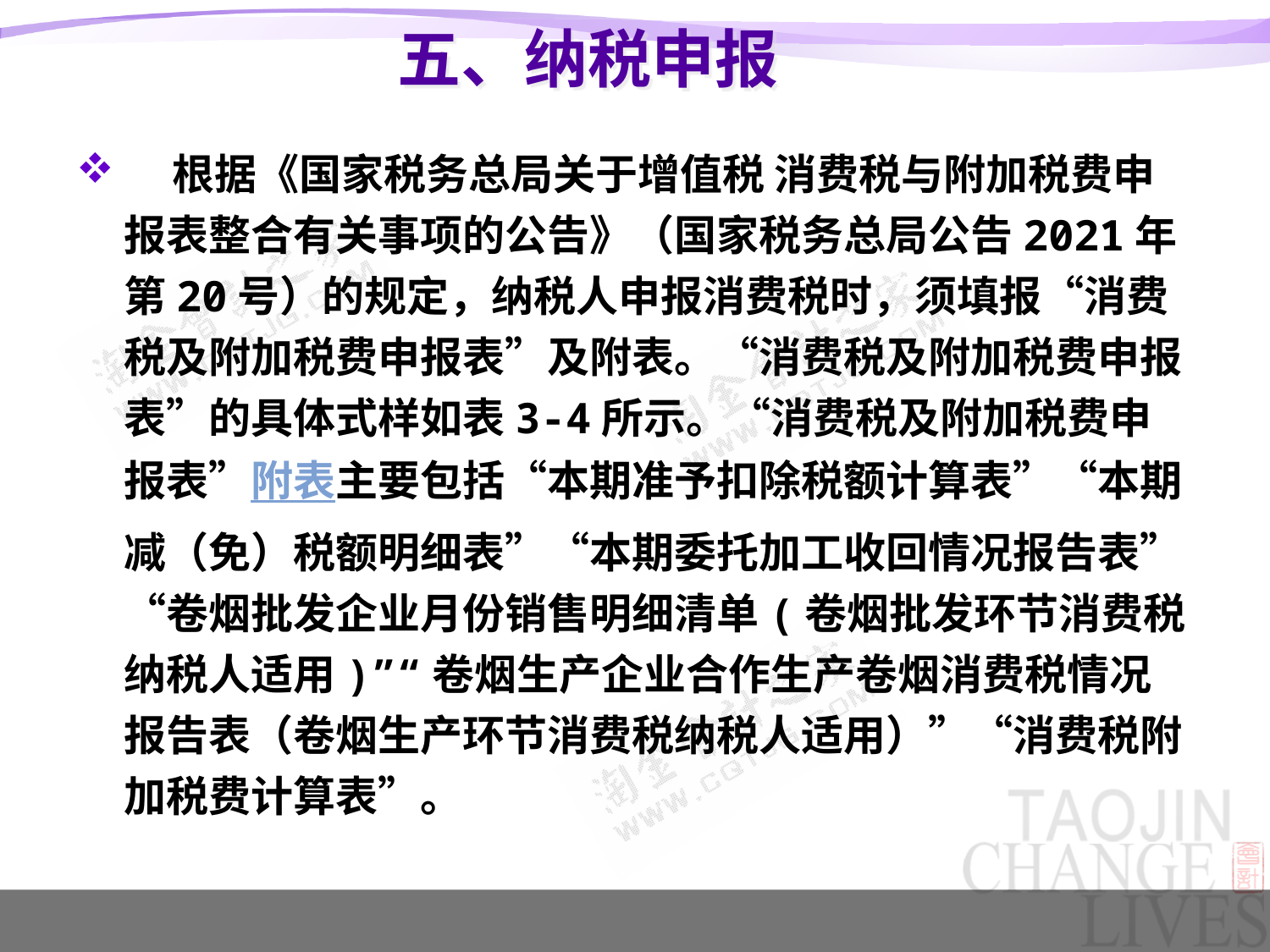

# 五、纳税申报
    根据《国家税务总局关于增值税 消费税与附加税费申报表整合有关事项的公告》（国家税务总局公告2021年第20号）的规定，纳税人申报消费税时，须填报“消费税及附加税费申报表”及附表。“消费税及附加税费申报表”的具体式样如表3-4所示。“消费税及附加税费申报表”附表主要包括“本期准予扣除税额计算表”“本期减（免）税额明细表”“本期委托加工收回情况报告表”“卷烟批发企业月份销售明细清单(卷烟批发环节消费税纳税人适用)”“卷烟生产企业合作生产卷烟消费税情况报告表（卷烟生产环节消费税纳税人适用）”“消费税附加税费计算表”。